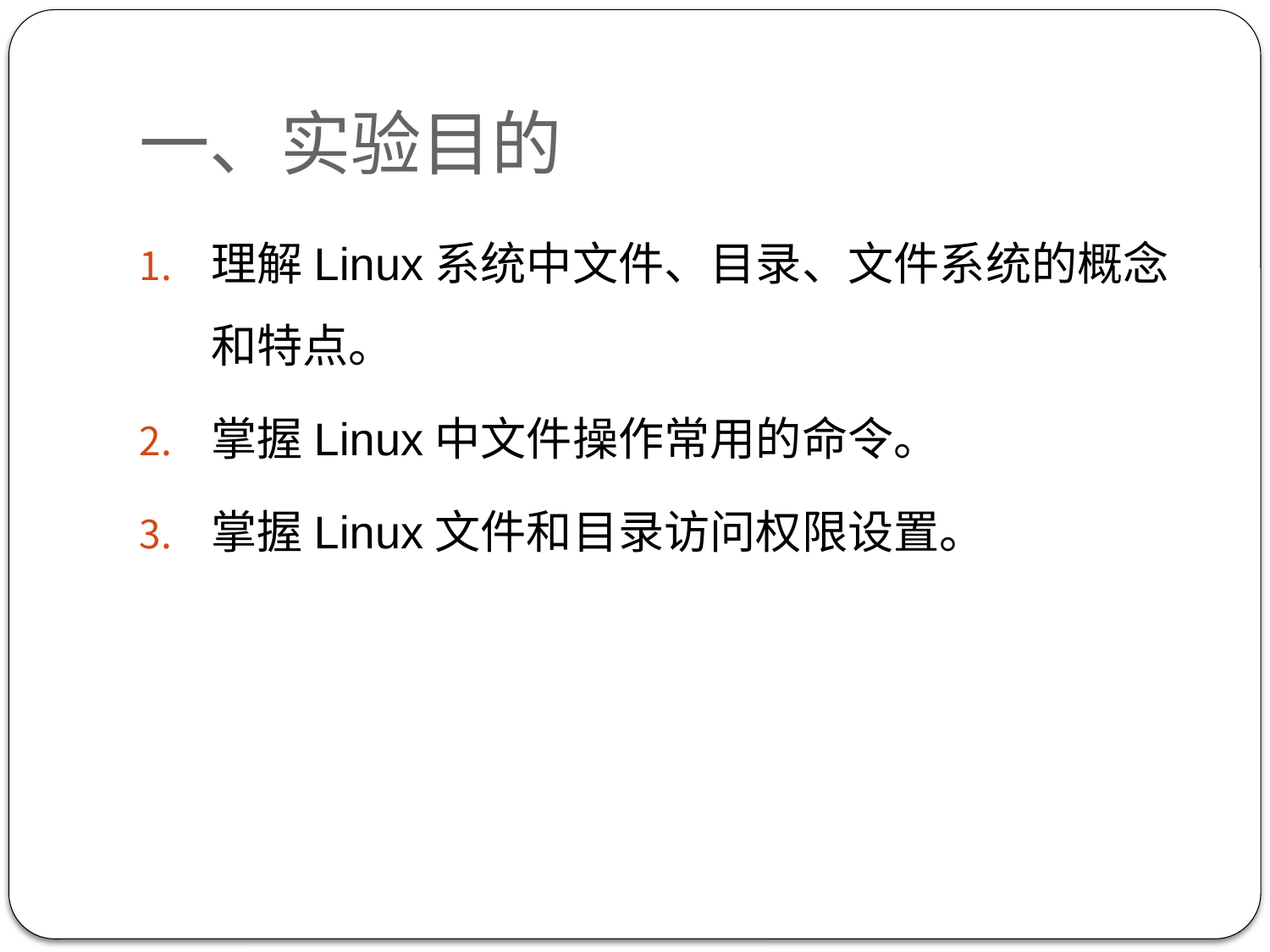

# 一、实验目的
理解Linux系统中文件、目录、文件系统的概念和特点。
掌握Linux中文件操作常用的命令。
掌握Linux文件和目录访问权限设置。